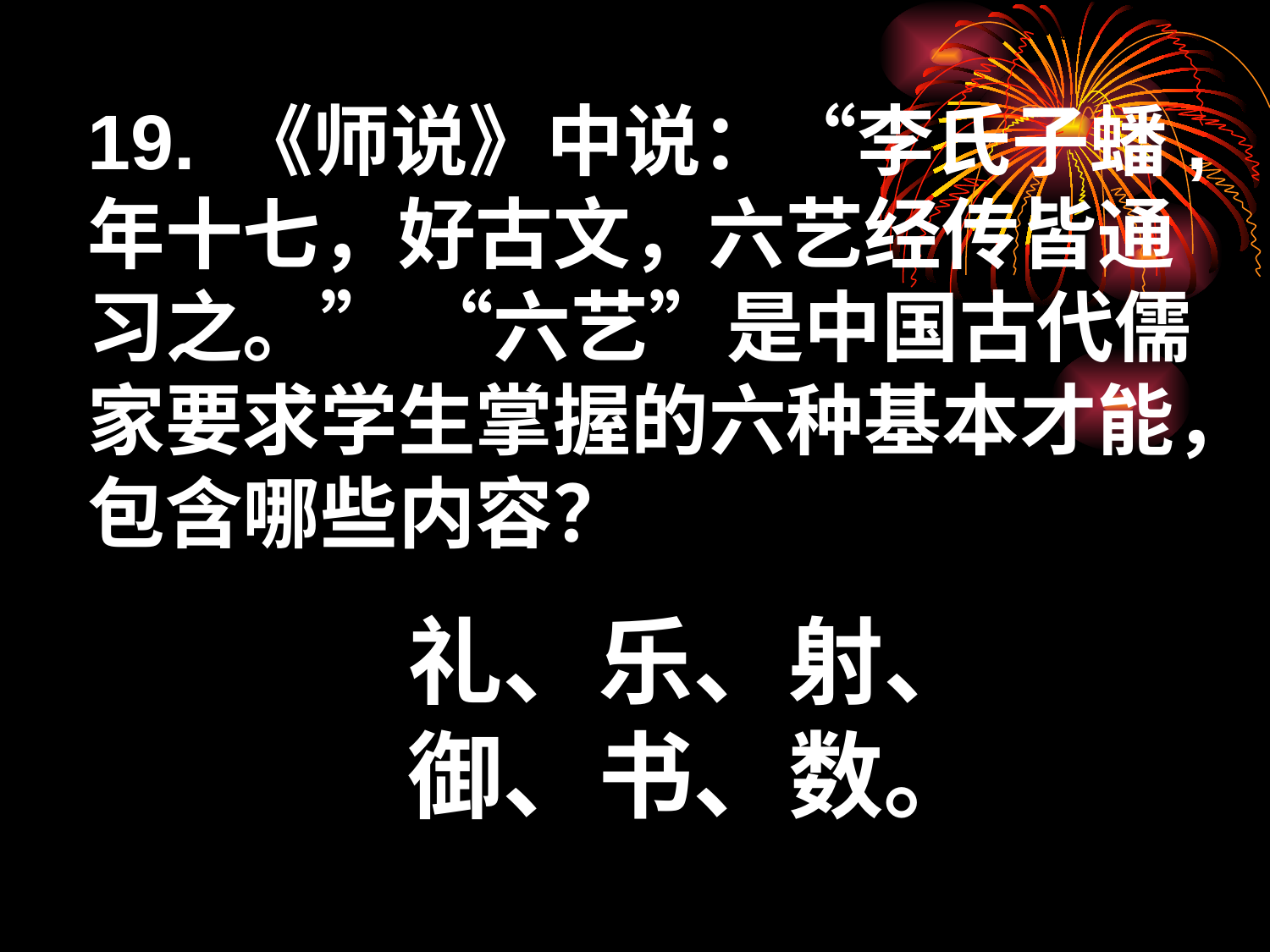

19. 《师说》中说：“李氏子蟠,年十七，好古文，六艺经传皆通习之。” “六艺”是中国古代儒家要求学生掌握的六种基本才能，包含哪些内容？
礼、乐、射、御、书、数。